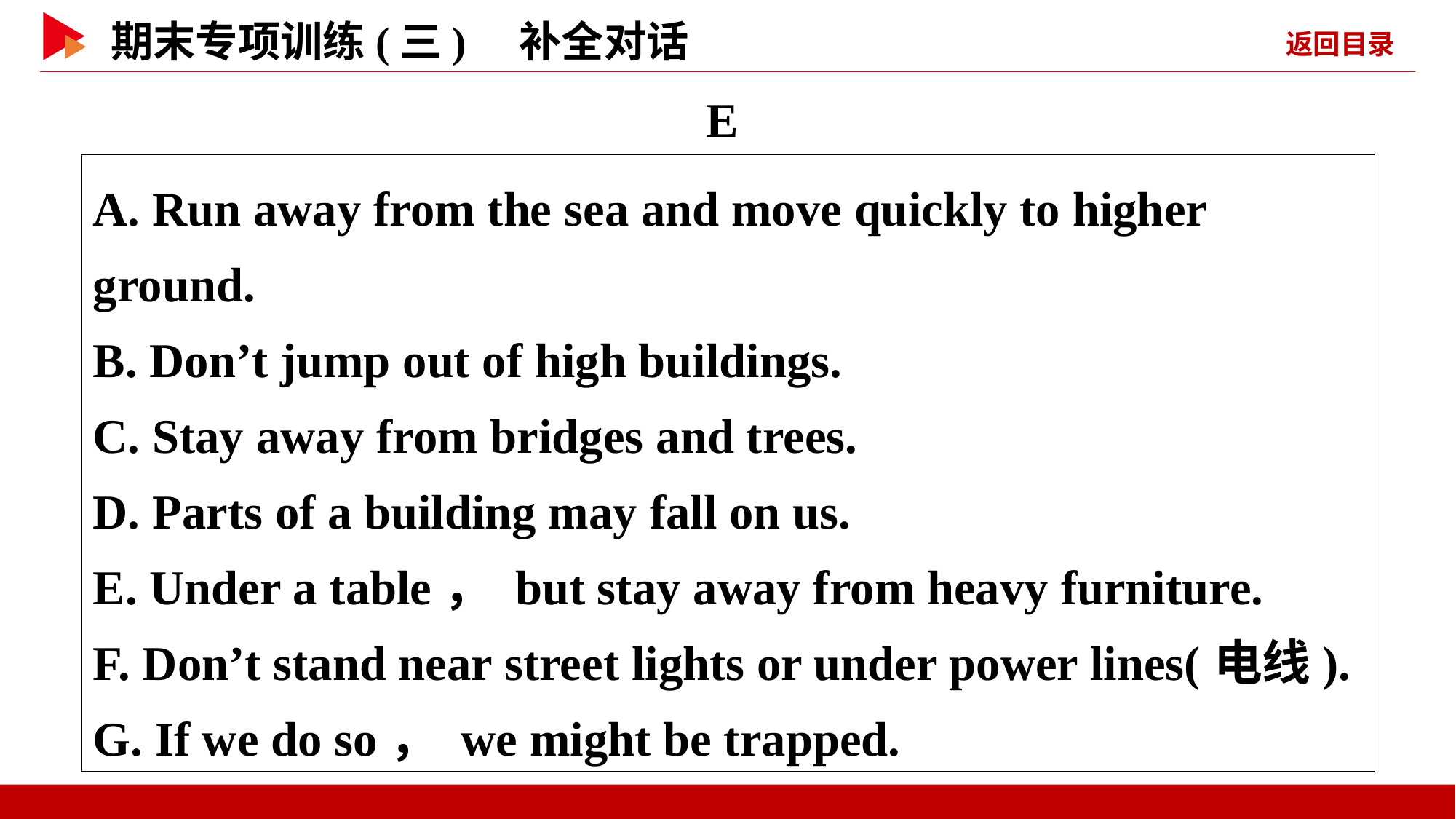

E
A. Run away from the sea and move quickly to higher ground.
B. Don’t jump out of high buildings.
C. Stay away from bridges and trees.
D. Parts of a building may fall on us.
E. Under a table， but stay away from heavy furniture.
F. Don’t stand near street lights or under power lines(电线).
G. If we do so， we might be trapped.